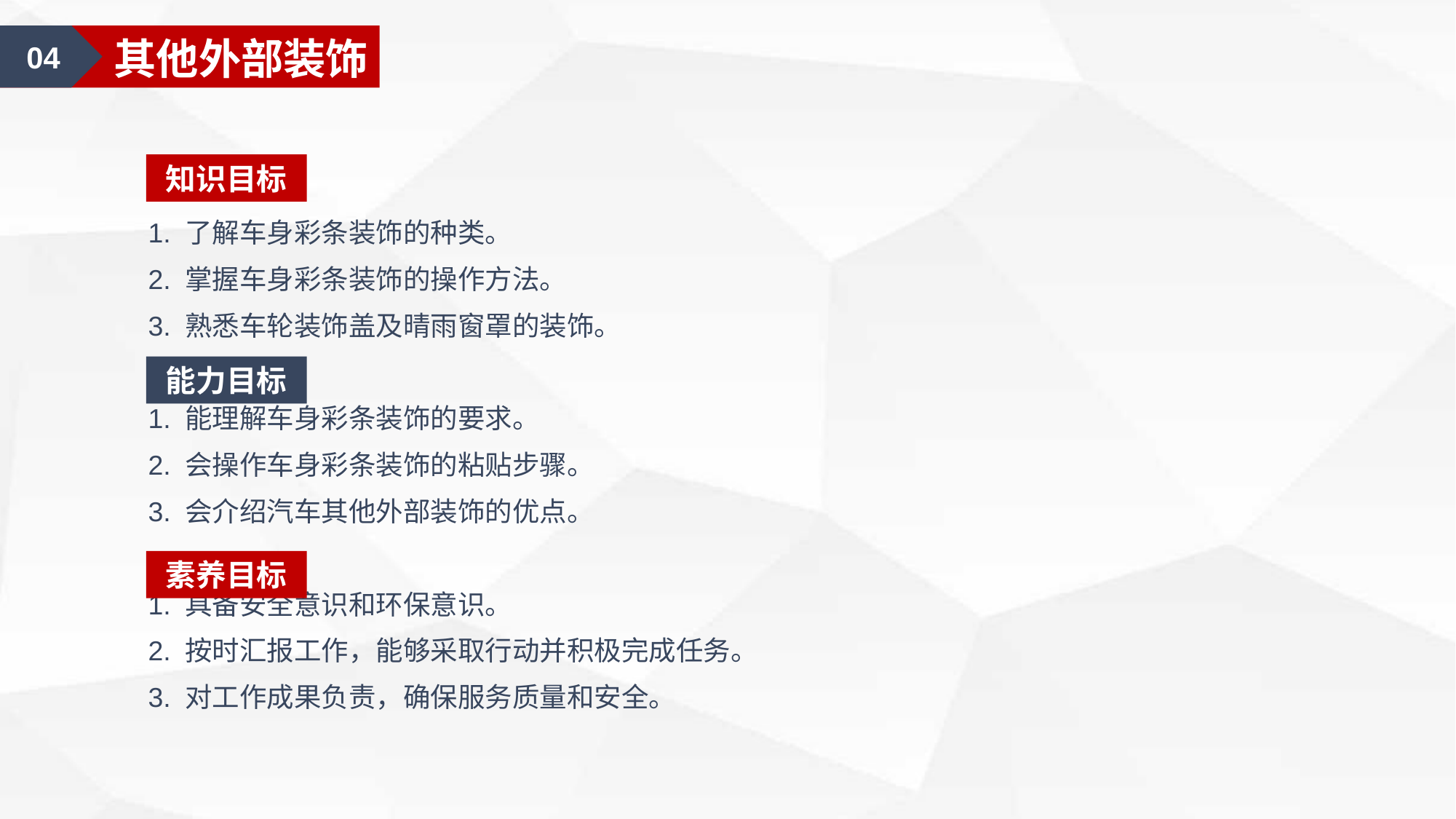

04
其他外部装饰
知识目标
1. 了解车身彩条装饰的种类。
2. 掌握车身彩条装饰的操作方法。
3. 熟悉车轮装饰盖及晴雨窗罩的装饰。

1. 能理解车身彩条装饰的要求。
2. 会操作车身彩条装饰的粘贴步骤。
3. 会介绍汽车其他外部装饰的优点。

1. 具备安全意识和环保意识。
2. 按时汇报工作，能够采取行动并积极完成任务。
3. 对工作成果负责，确保服务质量和安全。
能力目标
素养目标